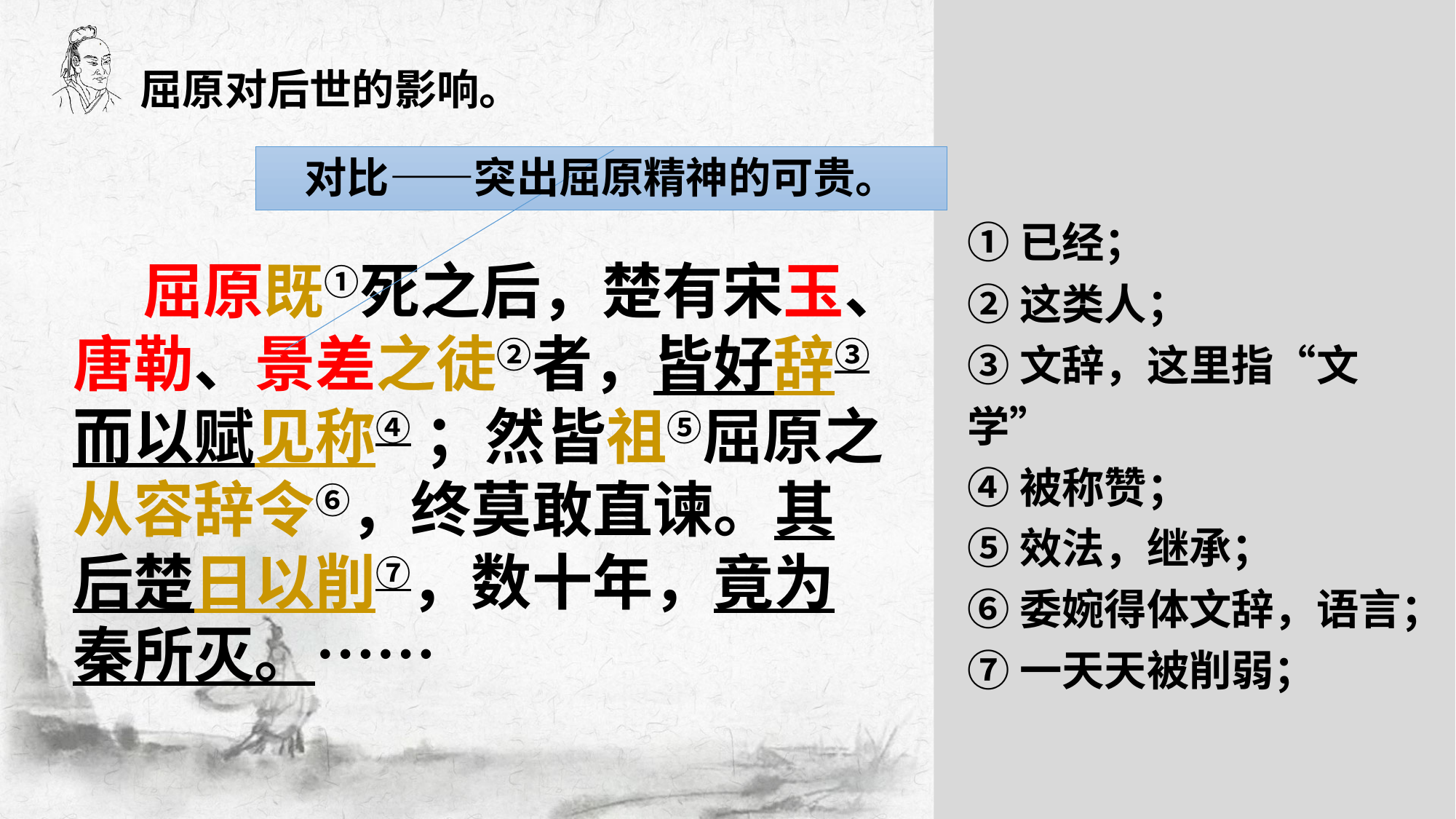

屈原对后世的影响。
对比——突出屈原精神的可贵。
①已经；
②这类人；
③文辞，这里指“文学”
④被称赞；
⑤效法，继承；
⑥委婉得体文辞，语言；
⑦一天天被削弱；
    屈原既①死之后，楚有宋玉、唐勒、景差之徒②者，皆好辞③而以赋见称④ ；然皆祖⑤屈原之从容辞令⑥，终莫敢直谏。其后楚日以削⑦，数十年，竟为秦所灭。……